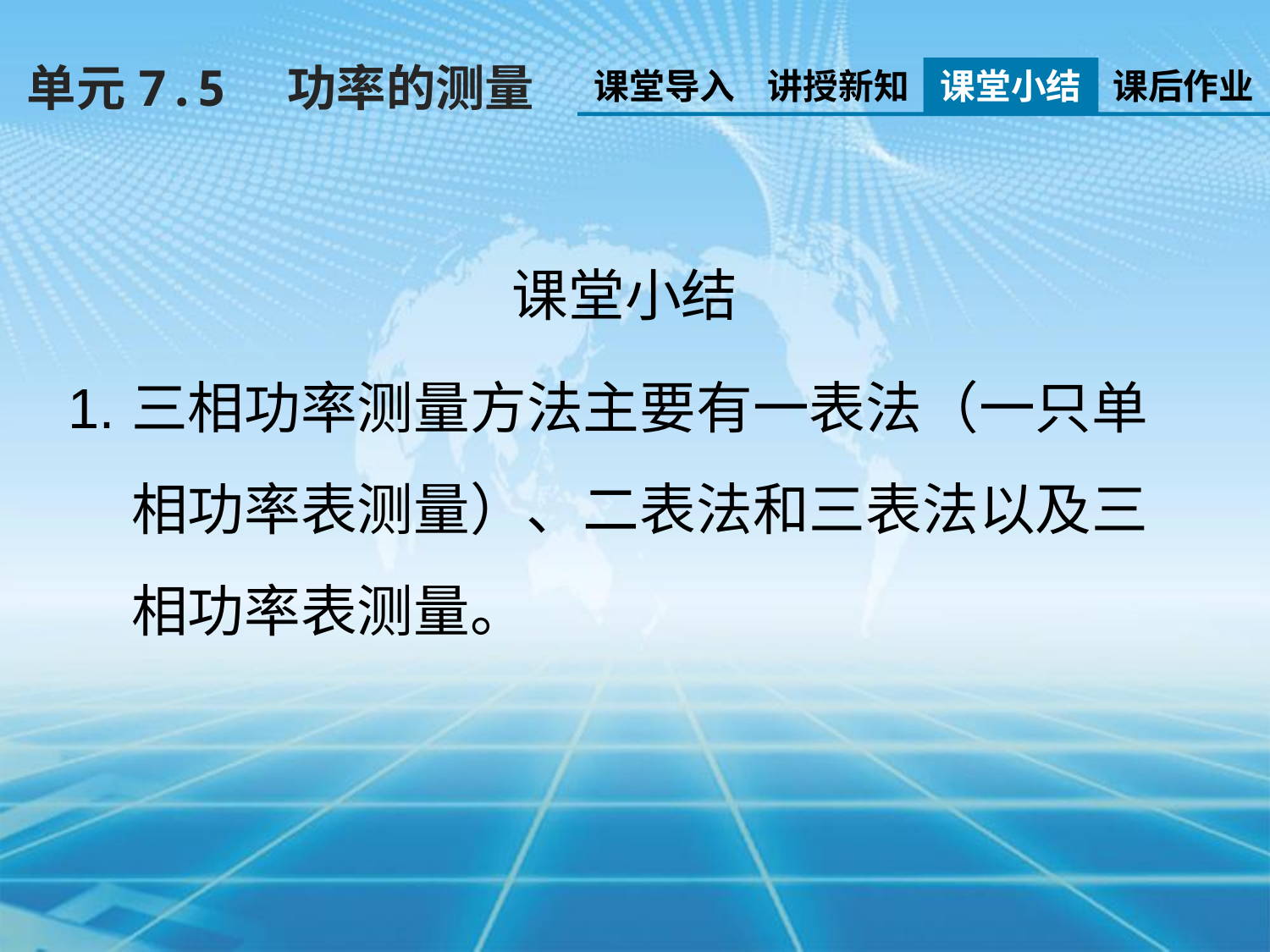

单元7.5　功率的测量
课堂导入
讲授新知
课堂小结
课后作业
课堂小结
三相功率测量方法主要有一表法（一只单相功率表测量）、二表法和三表法以及三相功率表测量。